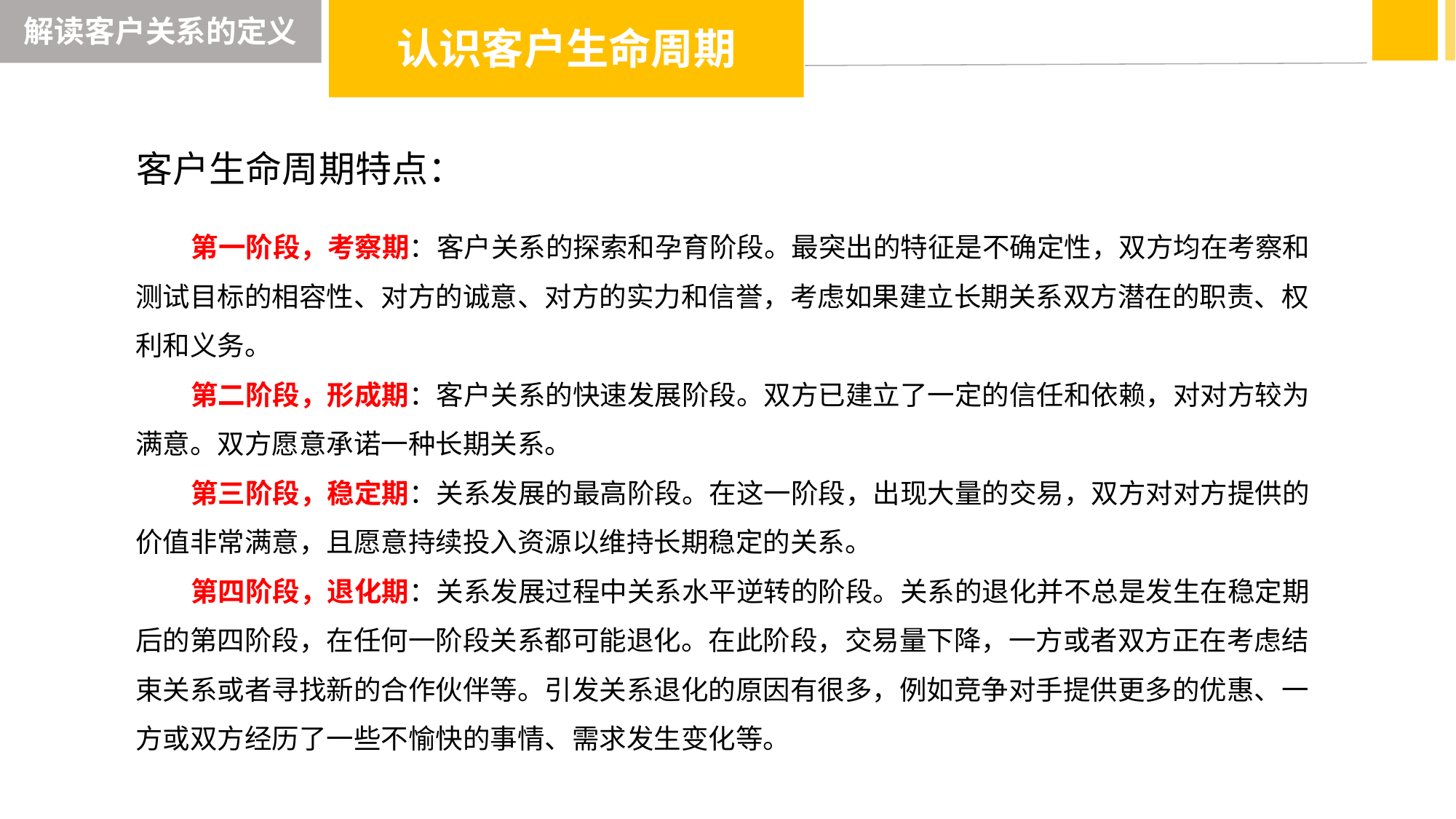

解读客户关系的定义
认识客户生命周期
客户生命周期特点：
  第一阶段，考察期：客户关系的探索和孕育阶段。最突出的特征是不确定性，双方均在考察和测试目标的相容性、对方的诚意、对方的实力和信誉，考虑如果建立长期关系双方潜在的职责、权利和义务。
  第二阶段，形成期：客户关系的快速发展阶段。双方已建立了一定的信任和依赖，对对方较为满意。双方愿意承诺一种长期关系。
  第三阶段，稳定期：关系发展的最高阶段。在这一阶段，出现大量的交易，双方对对方提供的价值非常满意，且愿意持续投入资源以维持长期稳定的关系。
  第四阶段，退化期：关系发展过程中关系水平逆转的阶段。关系的退化并不总是发生在稳定期后的第四阶段，在任何一阶段关系都可能退化。在此阶段，交易量下降，一方或者双方正在考虑结束关系或者寻找新的合作伙伴等。引发关系退化的原因有很多，例如竞争对手提供更多的优惠、一方或双方经历了一些不愉快的事情、需求发生变化等。